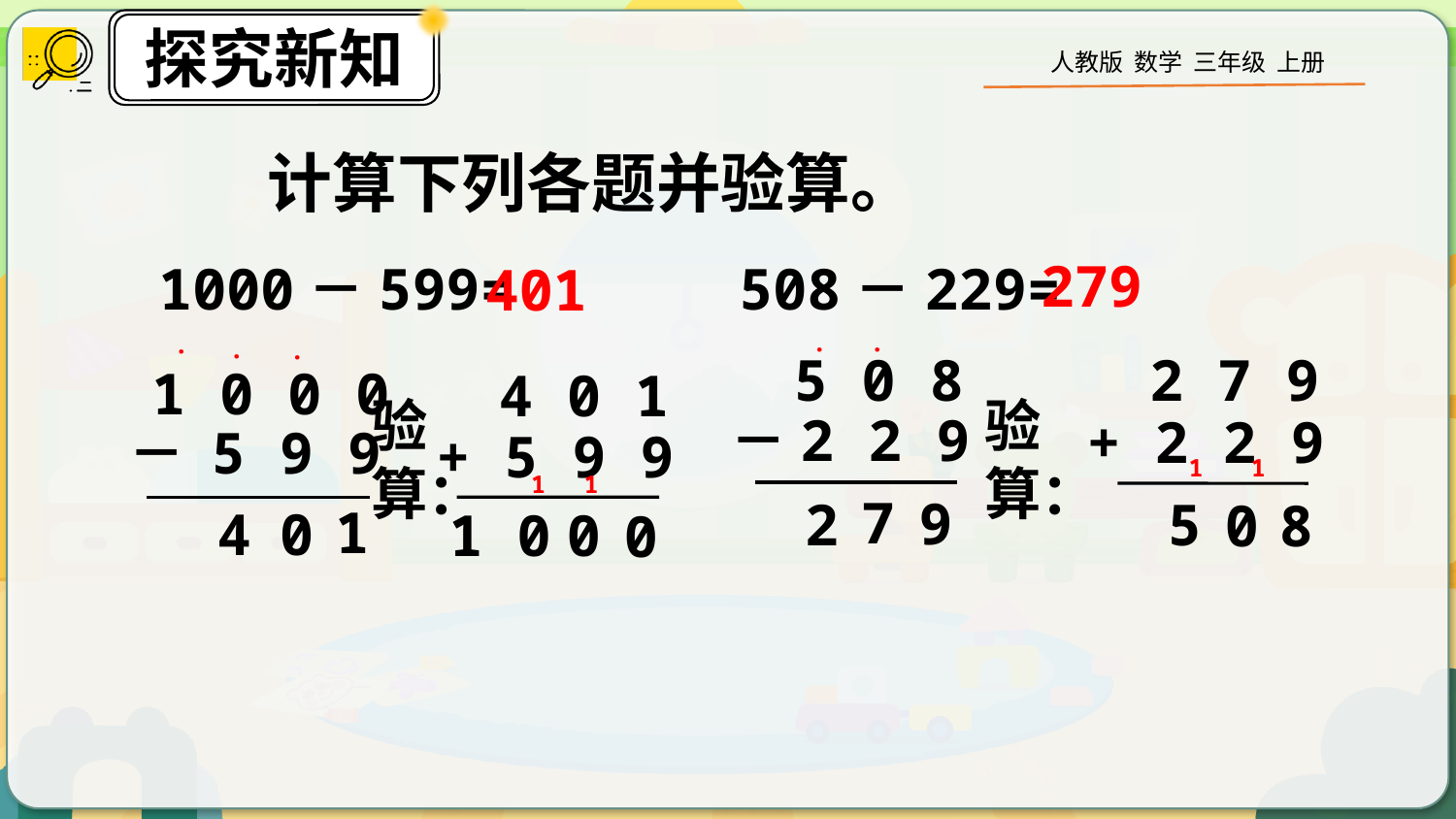

计算下列各题并验算。
279
1000－599=
508－229=
401
·
·
·
·
·
5 0 8
2 7 9
1 0 0 0
4 0 1
验
算：
验
算：
－2 2 9
+ 2 2 9
－ 5 9 9
+ 5 9 9
1
1
1
1
7
9
5
2
0
8
1
4
0
1 0
0
0